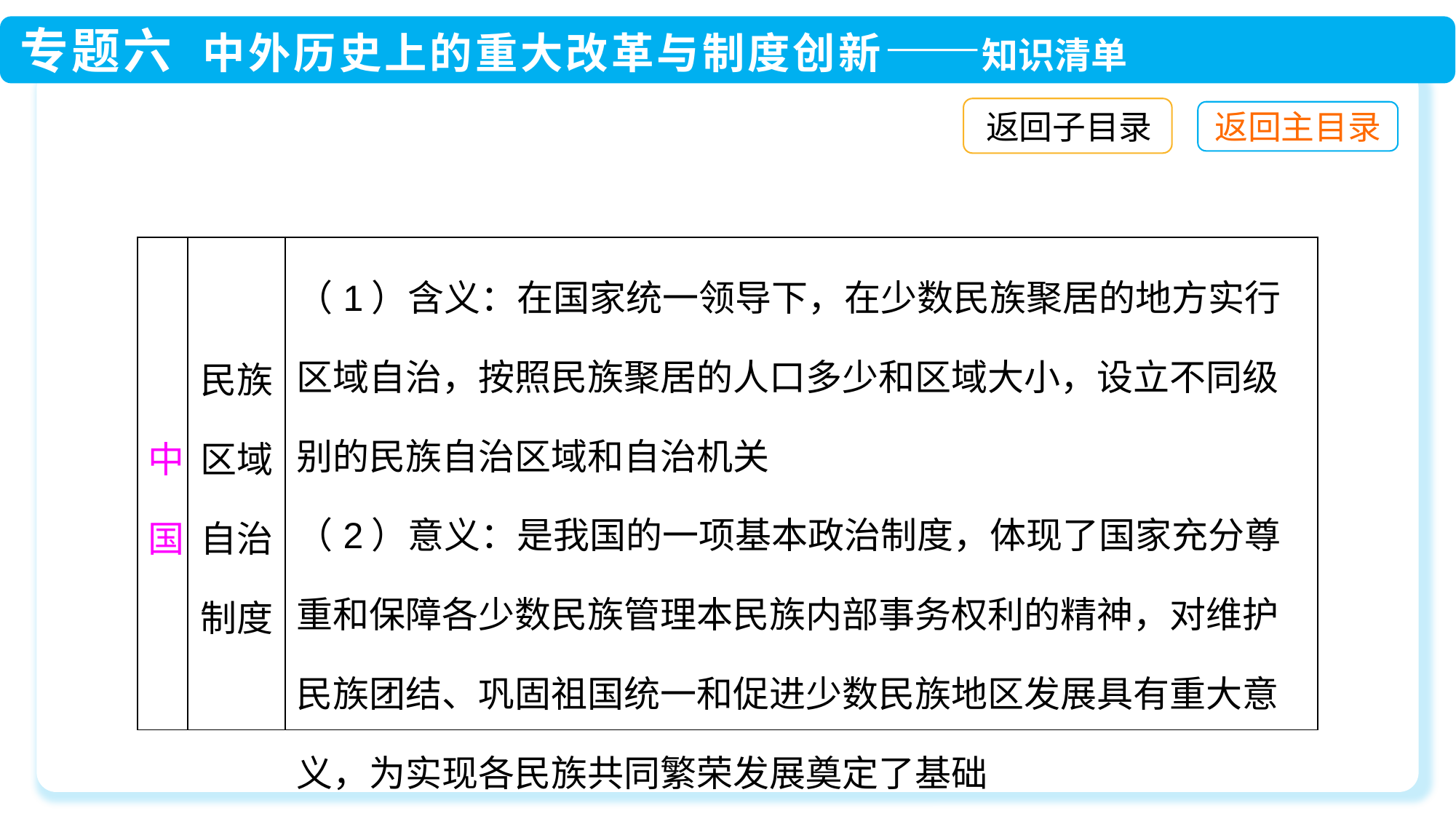

返回子目录
| 中国 | 民族区域自治制度 | （1）含义：在国家统一领导下，在少数民族聚居的地方实行区域自治，按照民族聚居的人口多少和区域大小，设立不同级别的民族自治区域和自治机关 （2）意义：是我国的一项基本政治制度，体现了国家充分尊重和保障各少数民族管理本民族内部事务权利的精神，对维护民族团结、巩固祖国统一和促进少数民族地区发展具有重大意义，为实现各民族共同繁荣发展奠定了基础 |
| --- | --- | --- |